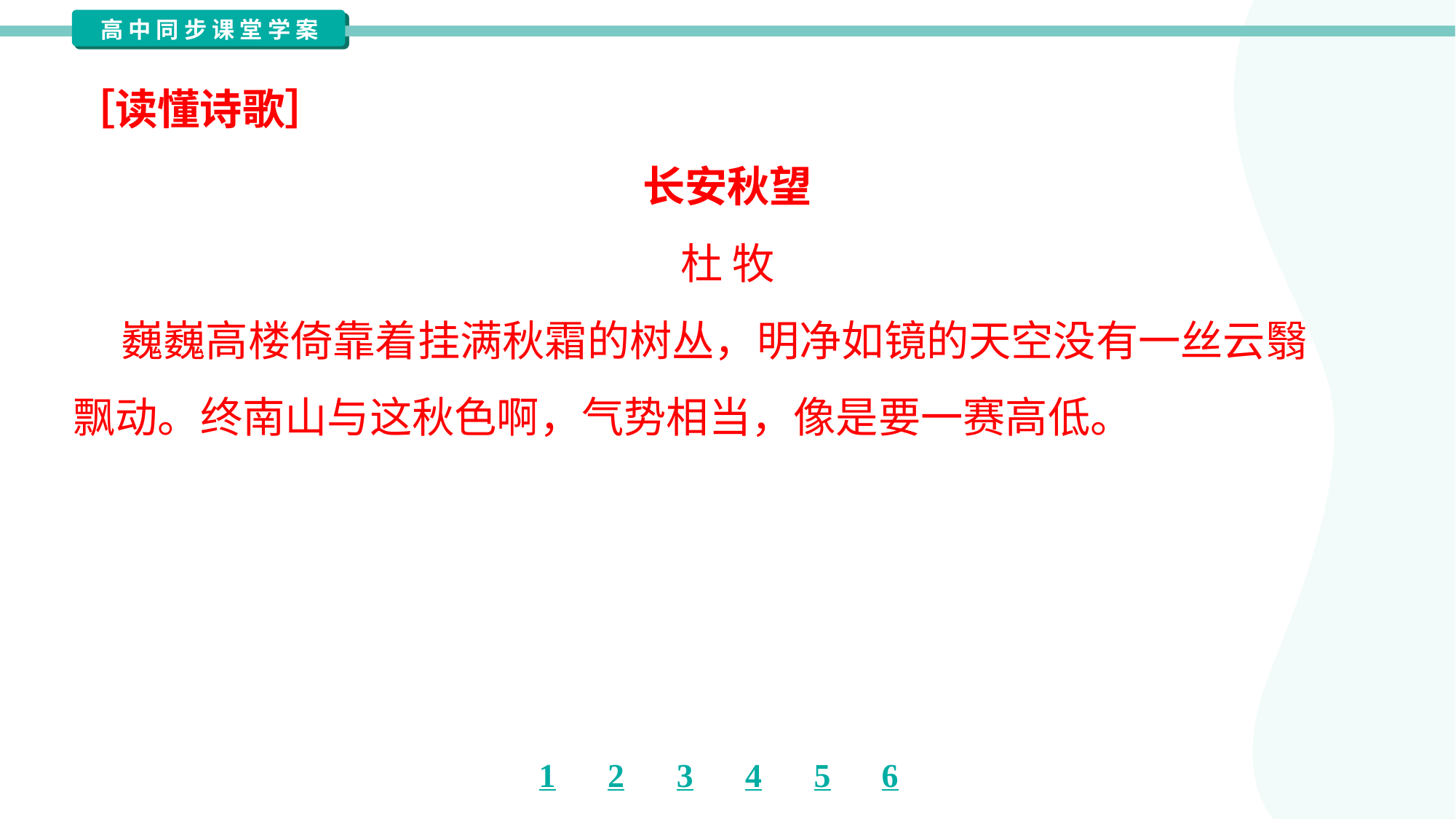

［读懂诗歌］
长安秋望
杜 牧
    巍巍高楼倚靠着挂满秋霜的树丛，明净如镜的天空没有一丝云翳
飘动。终南山与这秋色啊，气势相当，像是要一赛高低。